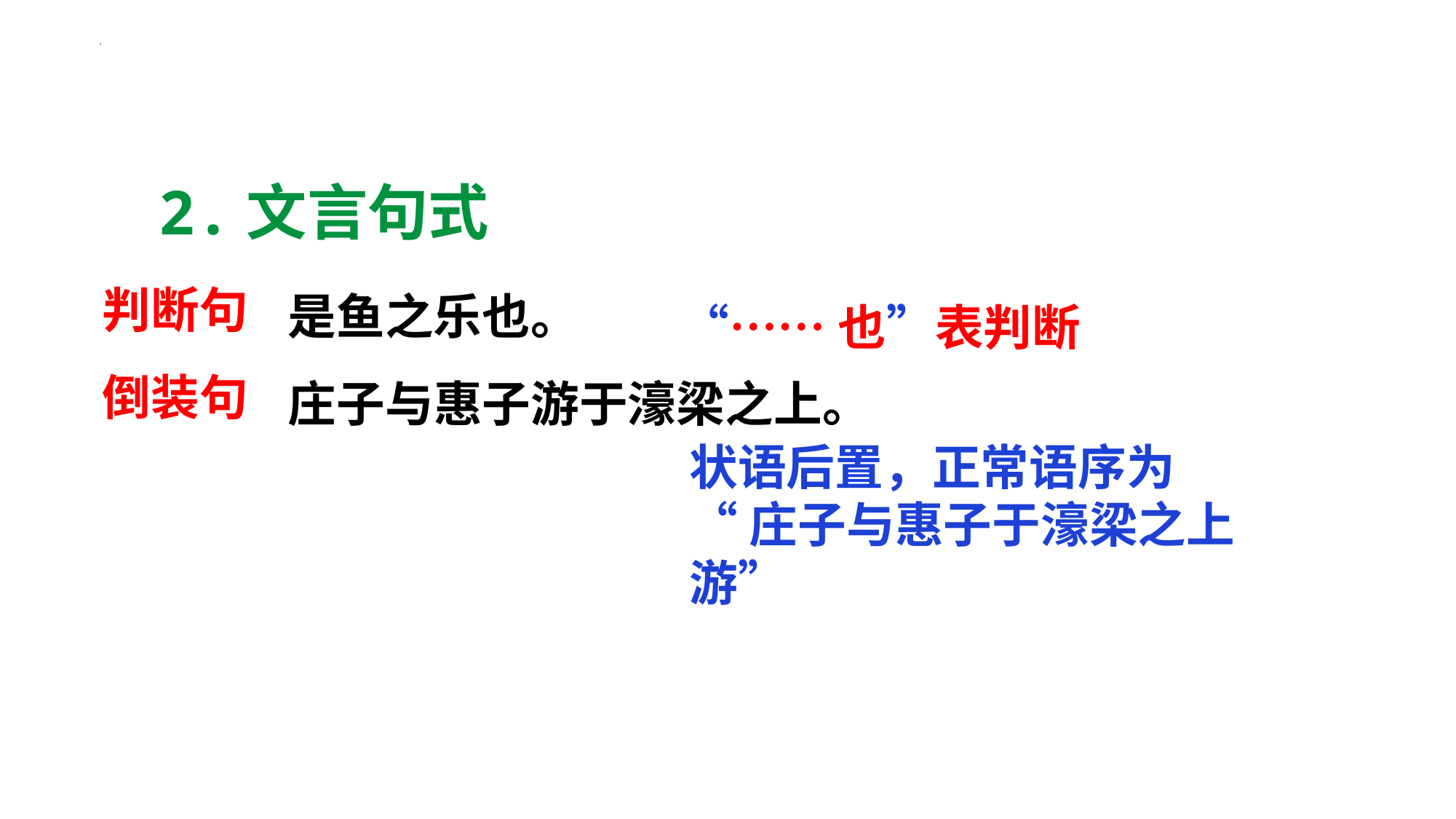

2.文言句式
是鱼之乐也。
庄子与惠子游于濠梁之上。
判断句
“……也”表判断
倒装句
状语后置，正常语序为
“庄子与惠子于濠梁之上游”